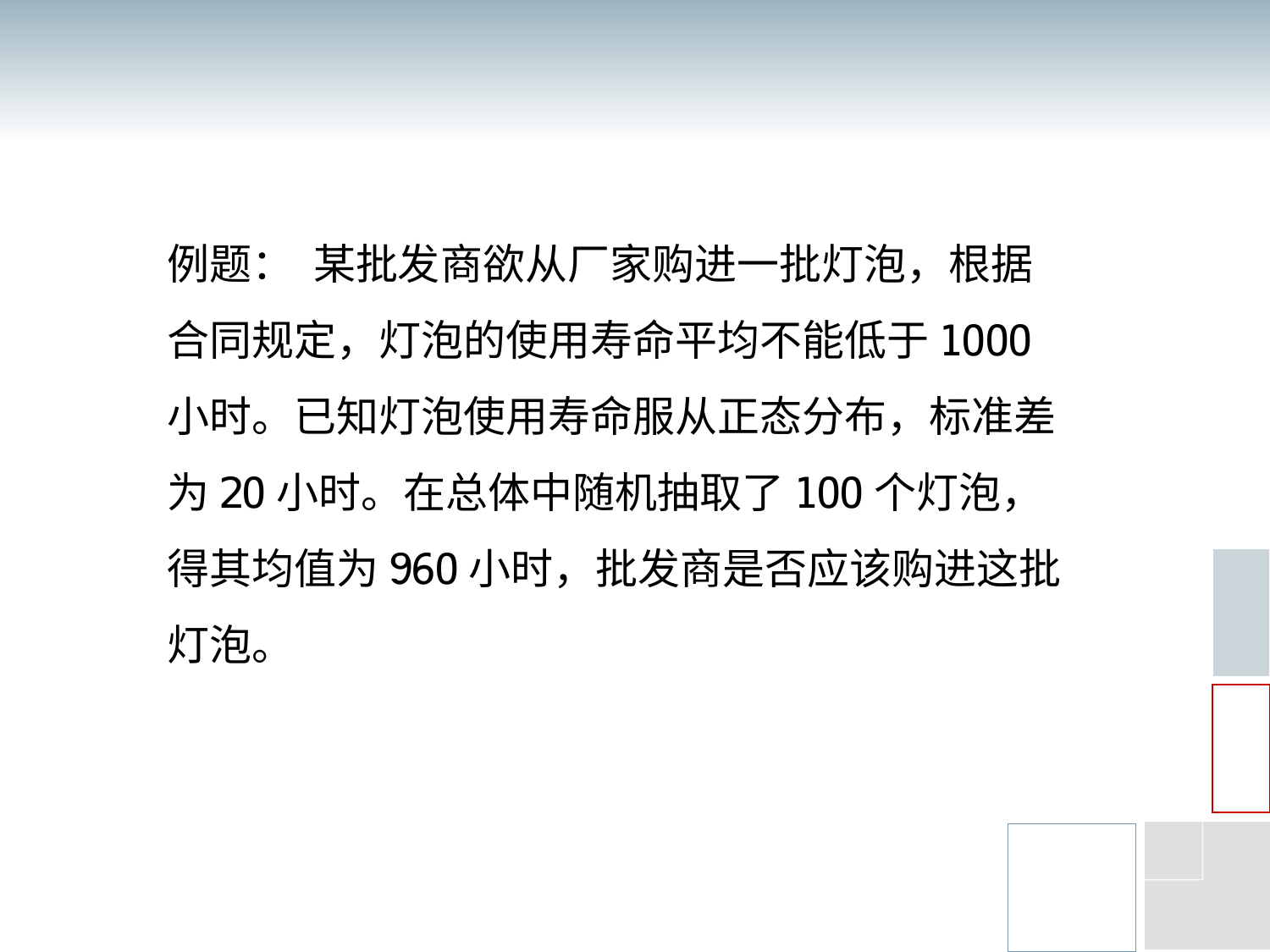

例题：  某批发商欲从厂家购进一批灯泡，根据合同规定，灯泡的使用寿命平均不能低于1000小时。已知灯泡使用寿命服从正态分布，标准差为20小时。在总体中随机抽取了100个灯泡，得其均值为960小时，批发商是否应该购进这批灯泡。